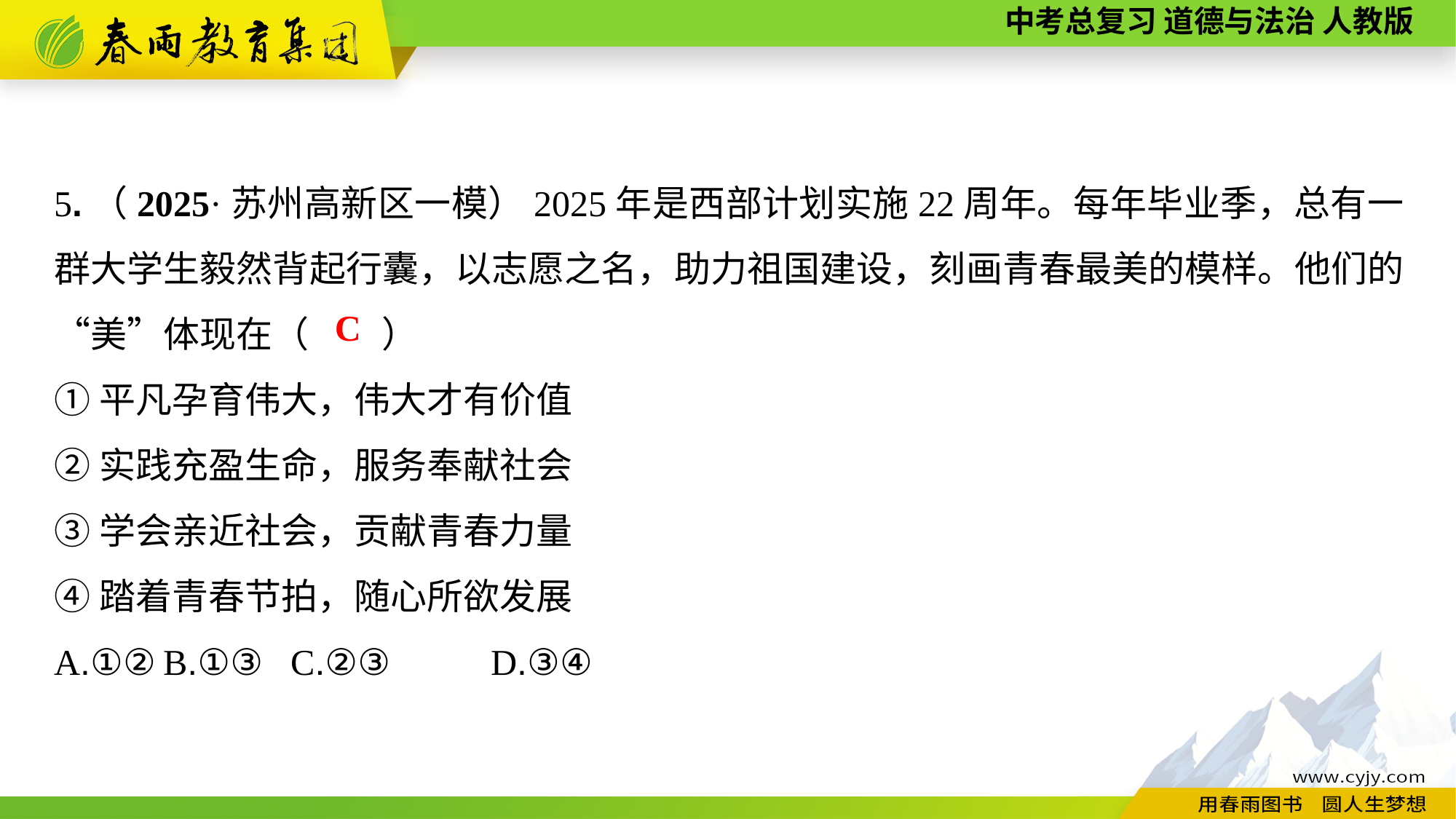

5.（2025·苏州高新区一模）2025年是西部计划实施22周年。每年毕业季，总有一群大学生毅然背起行囊，以志愿之名，助力祖国建设，刻画青春最美的模样。他们的“美”体现在（　　）
①平凡孕育伟大，伟大才有价值
②实践充盈生命，服务奉献社会
③学会亲近社会，贡献青春力量
④踏着青春节拍，随心所欲发展
A.①②	B.①③	  C.②③	D.③④
C